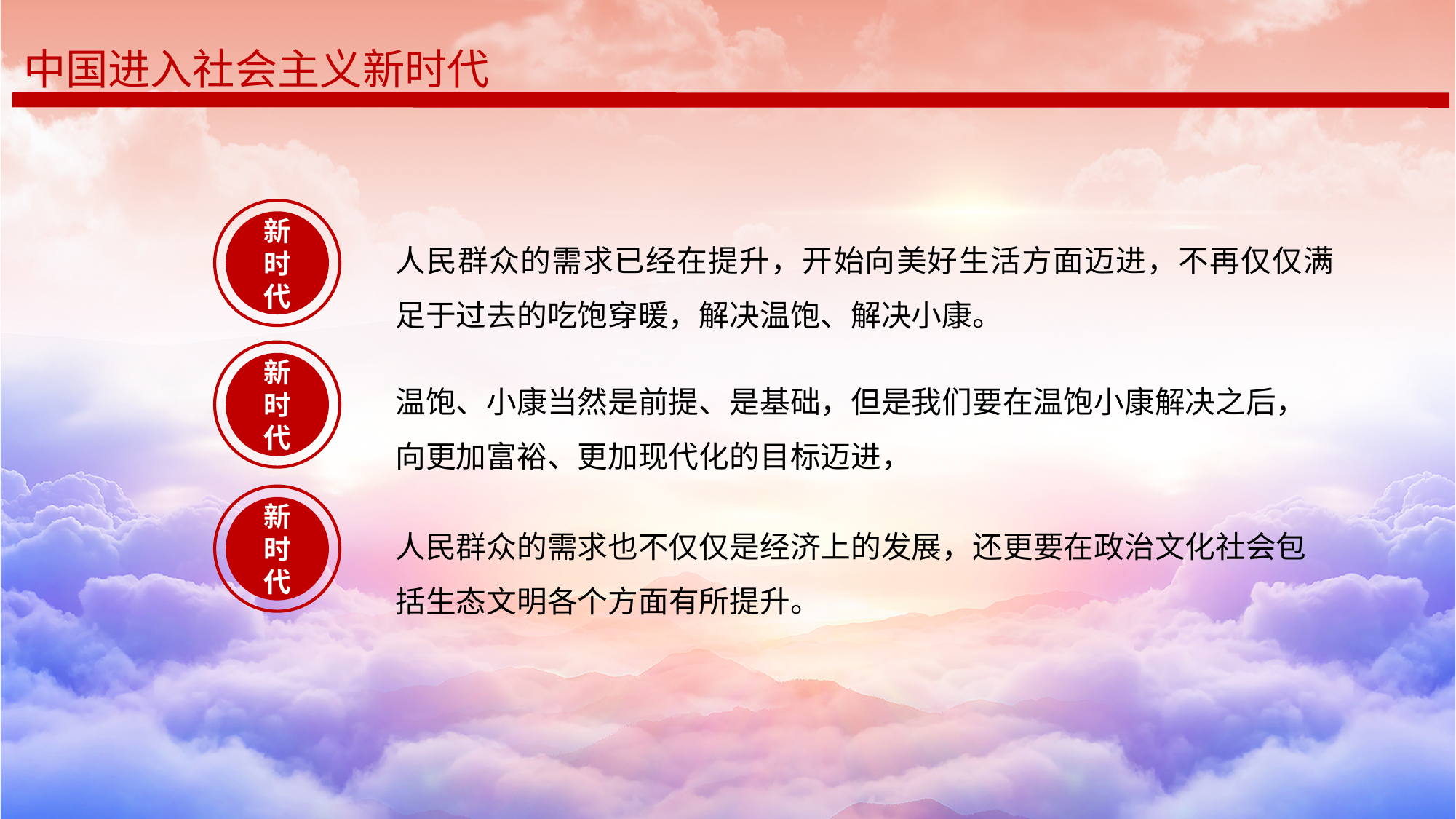

中国进入社会主义新时代

新时代
人民群众的需求已经在提升，开始向美好生活方面迈进，不再仅仅满足于过去的吃饱穿暖，解决温饱、解决小康。

新时代
温饱、小康当然是前提、是基础，但是我们要在温饱小康解决之后，向更加富裕、更加现代化的目标迈进，

新时代
人民群众的需求也不仅仅是经济上的发展，还更要在政治文化社会包括生态文明各个方面有所提升。